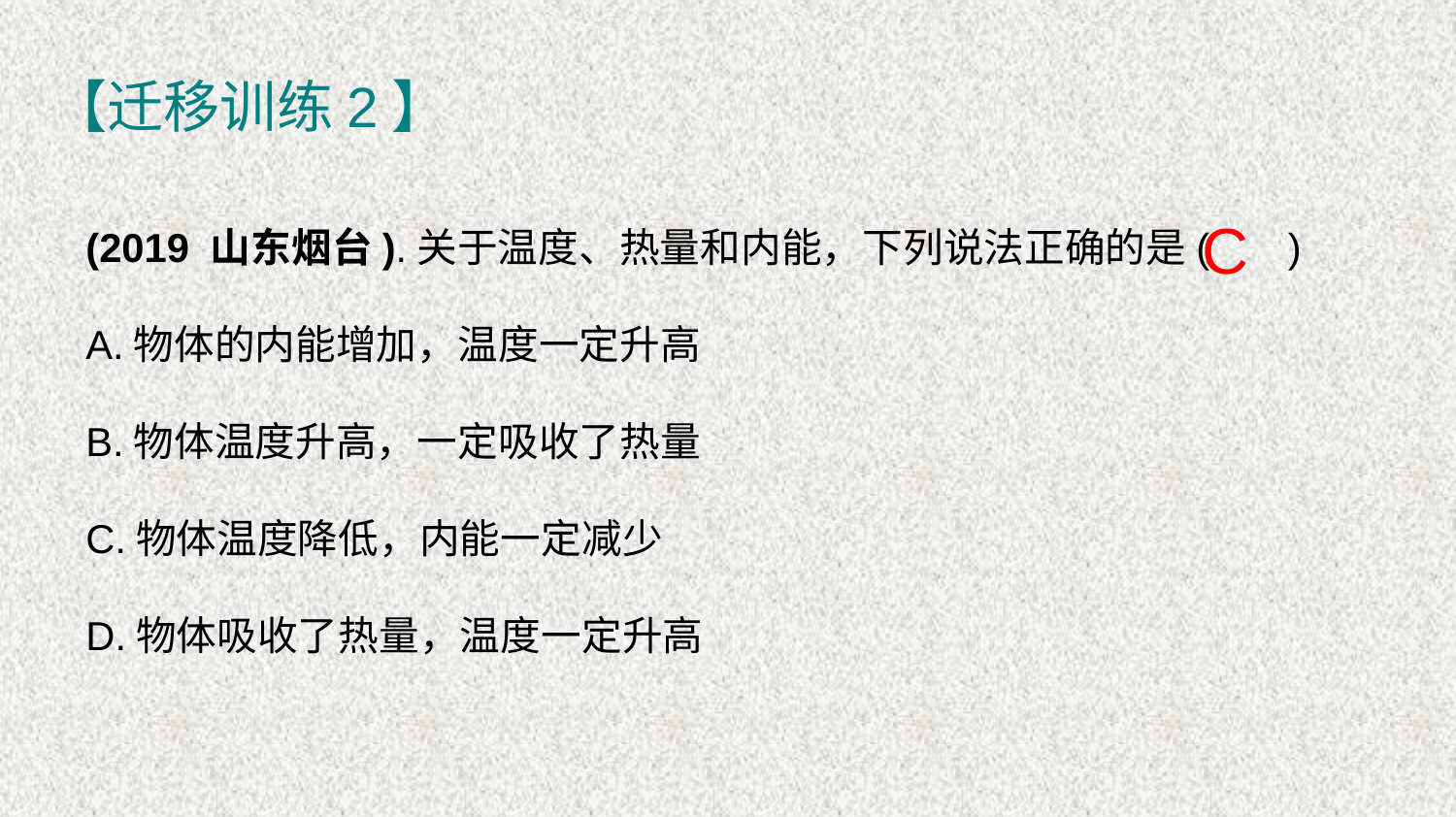

【迁移训练2】
(2019 山东烟台).关于温度、热量和内能，下列说法正确的是(       )
A.物体的内能增加，温度一定升高
B.物体温度升高，一定吸收了热量
C.物体温度降低，内能一定减少
D.物体吸收了热量，温度一定升高
C